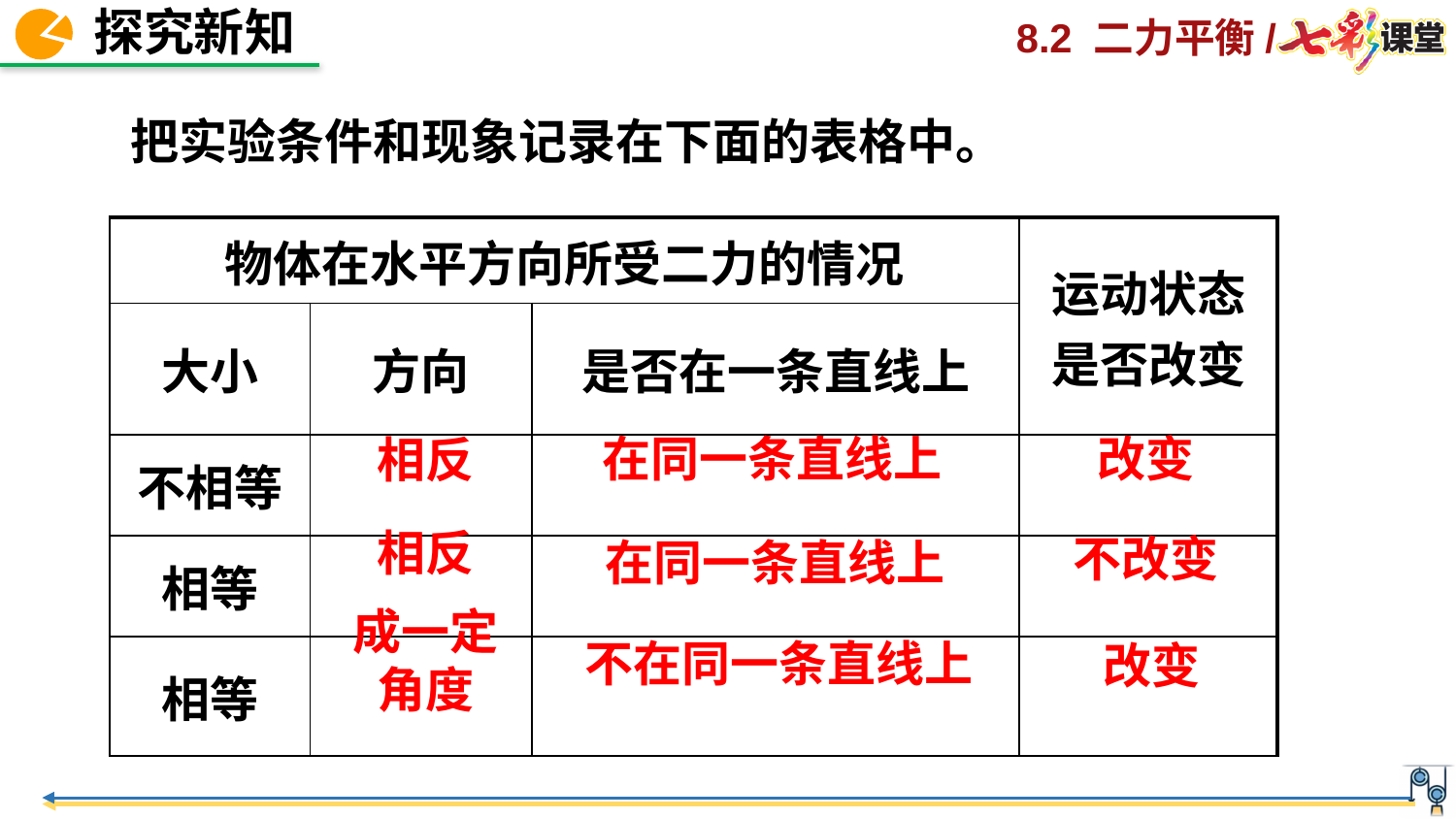

把实验条件和现象记录在下面的表格中。
| 物体在水平方向所受二力的情况 |  |  | 运动状态是否改变 |
| --- | --- | --- | --- |
| 大小 | 方向 | 是否在一条直线上 |  |
| 不相等 |  |  |  |
| 相等 |  |  |  |
| 相等 |  |  |  |
改变
在同一条直线上
相反
相反
不改变
在同一条直线上
成一定角度
不在同一条直线上
改变